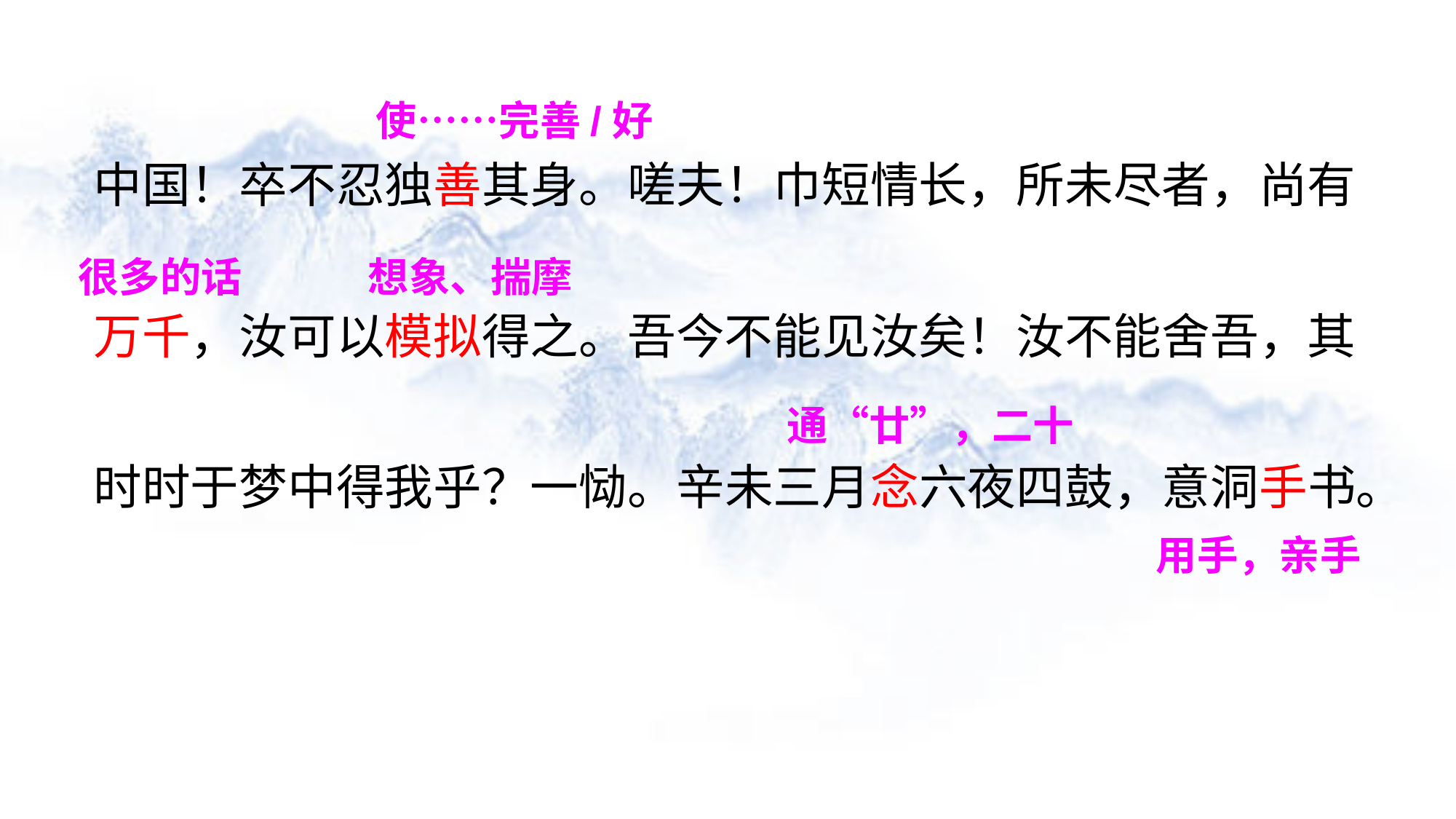

使……完善/好
中国！卒不忍独善其身。嗟夫！巾短情长，所未尽者，尚有

万千，汝可以模拟得之。吾今不能见汝矣！汝不能舍吾，其

时时于梦中得我乎？一恸。辛未三月念六夜四鼓，意洞手书。
很多的话
想象、揣摩
通“廿”，二十
用手，亲手